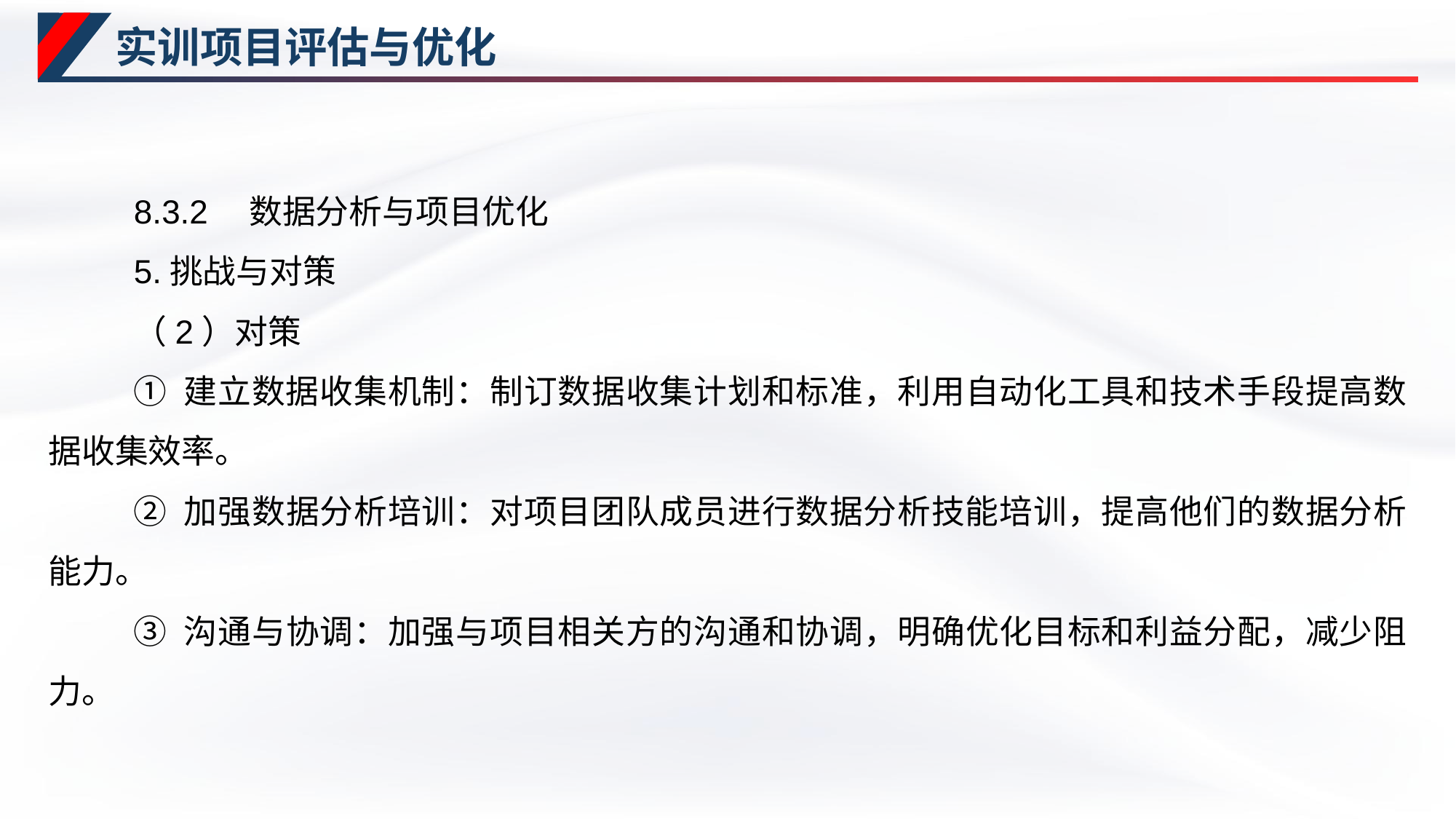

# 实训项目评估与优化
8.3.2　数据分析与项目优化
5.挑战与对策
（2）对策
① 建立数据收集机制：制订数据收集计划和标准，利用自动化工具和技术手段提高数据收集效率。
② 加强数据分析培训：对项目团队成员进行数据分析技能培训，提高他们的数据分析能力。
③ 沟通与协调：加强与项目相关方的沟通和协调，明确优化目标和利益分配，减少阻力。